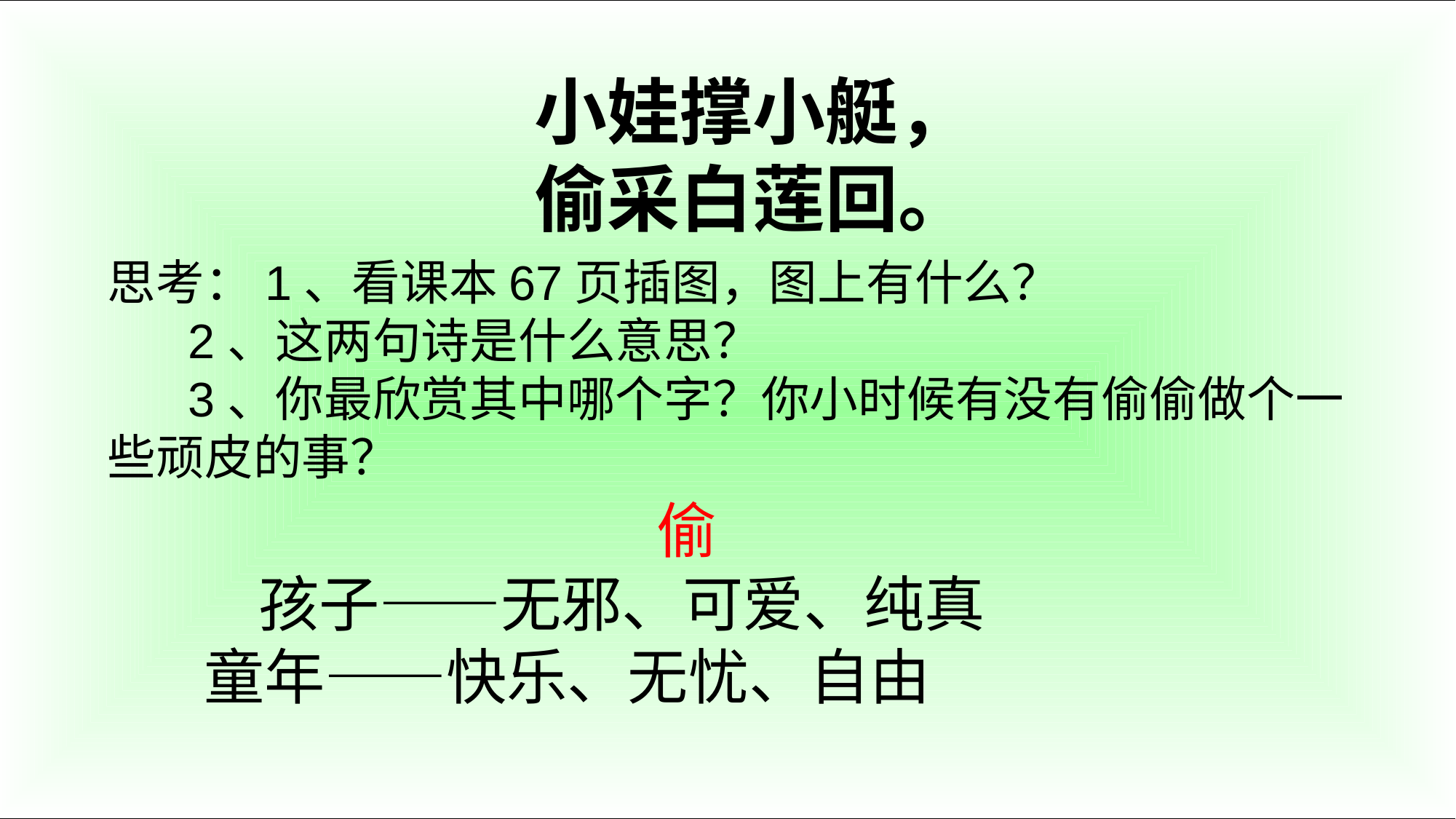

小娃撑小艇，
  偷采白莲回。
思考：1、看课本67页插图，图上有什么？
      2、这两句诗是什么意思？
      3、你最欣赏其中哪个字？你小时候有没有偷偷做个一些顽皮的事？
偷
          孩子——无邪、可爱、纯真
      童年——快乐、无忧、自由